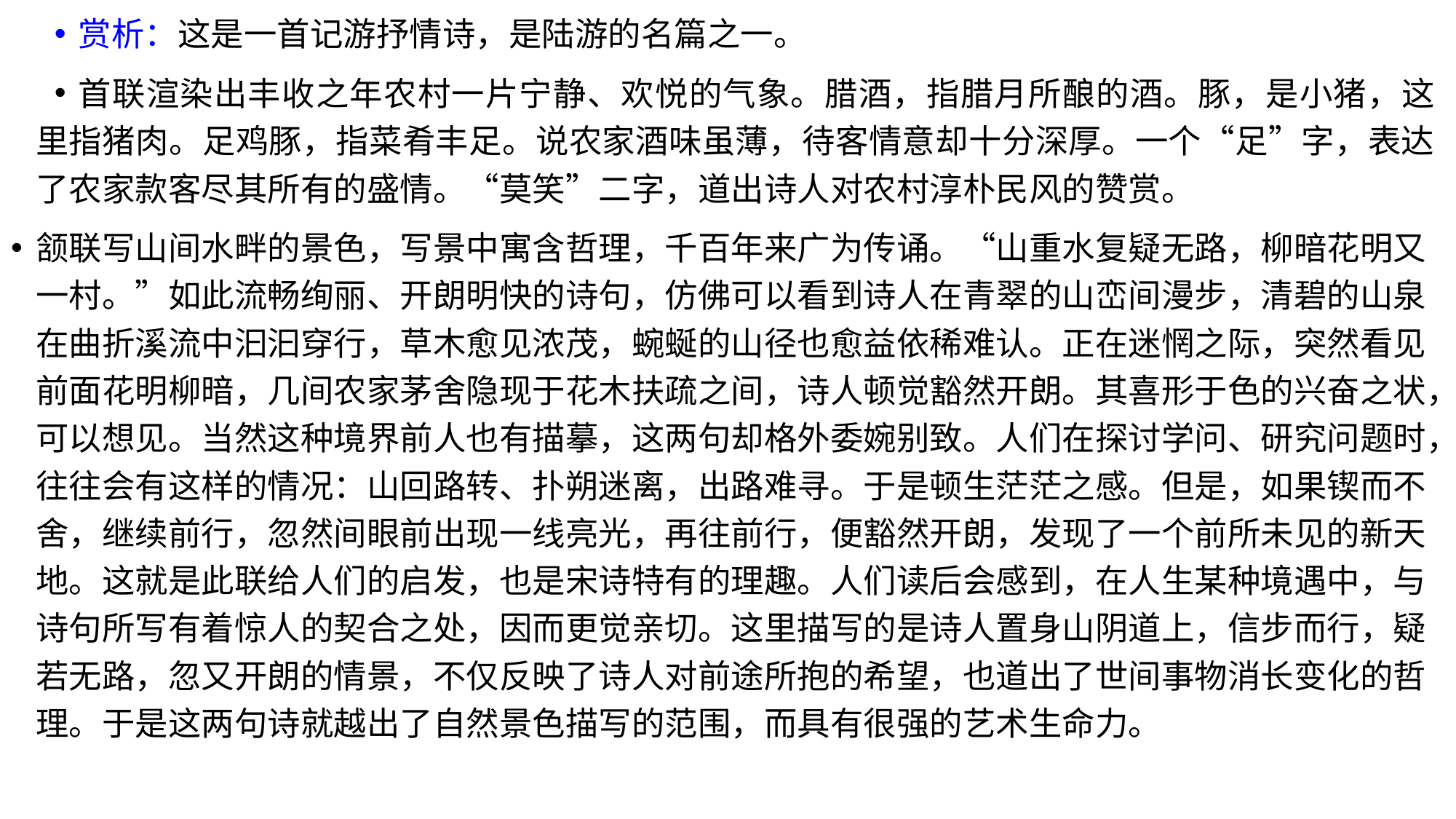

赏析：这是一首记游抒情诗，是陆游的名篇之一。
首联渲染出丰收之年农村一片宁静、欢悦的气象。腊酒，指腊月所酿的酒。豚，是小猪，这里指猪肉。足鸡豚，指菜肴丰足。说农家酒味虽薄，待客情意却十分深厚。一个“足”字，表达了农家款客尽其所有的盛情。“莫笑”二字，道出诗人对农村淳朴民风的赞赏。
颔联写山间水畔的景色，写景中寓含哲理，千百年来广为传诵。“山重水复疑无路，柳暗花明又一村。”如此流畅绚丽、开朗明快的诗句，仿佛可以看到诗人在青翠的山峦间漫步，清碧的山泉在曲折溪流中汩汩穿行，草木愈见浓茂，蜿蜒的山径也愈益依稀难认。正在迷惘之际，突然看见前面花明柳暗，几间农家茅舍隐现于花木扶疏之间，诗人顿觉豁然开朗。其喜形于色的兴奋之状，可以想见。当然这种境界前人也有描摹，这两句却格外委婉别致。人们在探讨学问、研究问题时，往往会有这样的情况：山回路转、扑朔迷离，出路难寻。于是顿生茫茫之感。但是，如果锲而不舍，继续前行，忽然间眼前出现一线亮光，再往前行，便豁然开朗，发现了一个前所未见的新天地。这就是此联给人们的启发，也是宋诗特有的理趣。人们读后会感到，在人生某种境遇中，与诗句所写有着惊人的契合之处，因而更觉亲切。这里描写的是诗人置身山阴道上，信步而行，疑若无路，忽又开朗的情景，不仅反映了诗人对前途所抱的希望，也道出了世间事物消长变化的哲理。于是这两句诗就越出了自然景色描写的范围，而具有很强的艺术生命力。